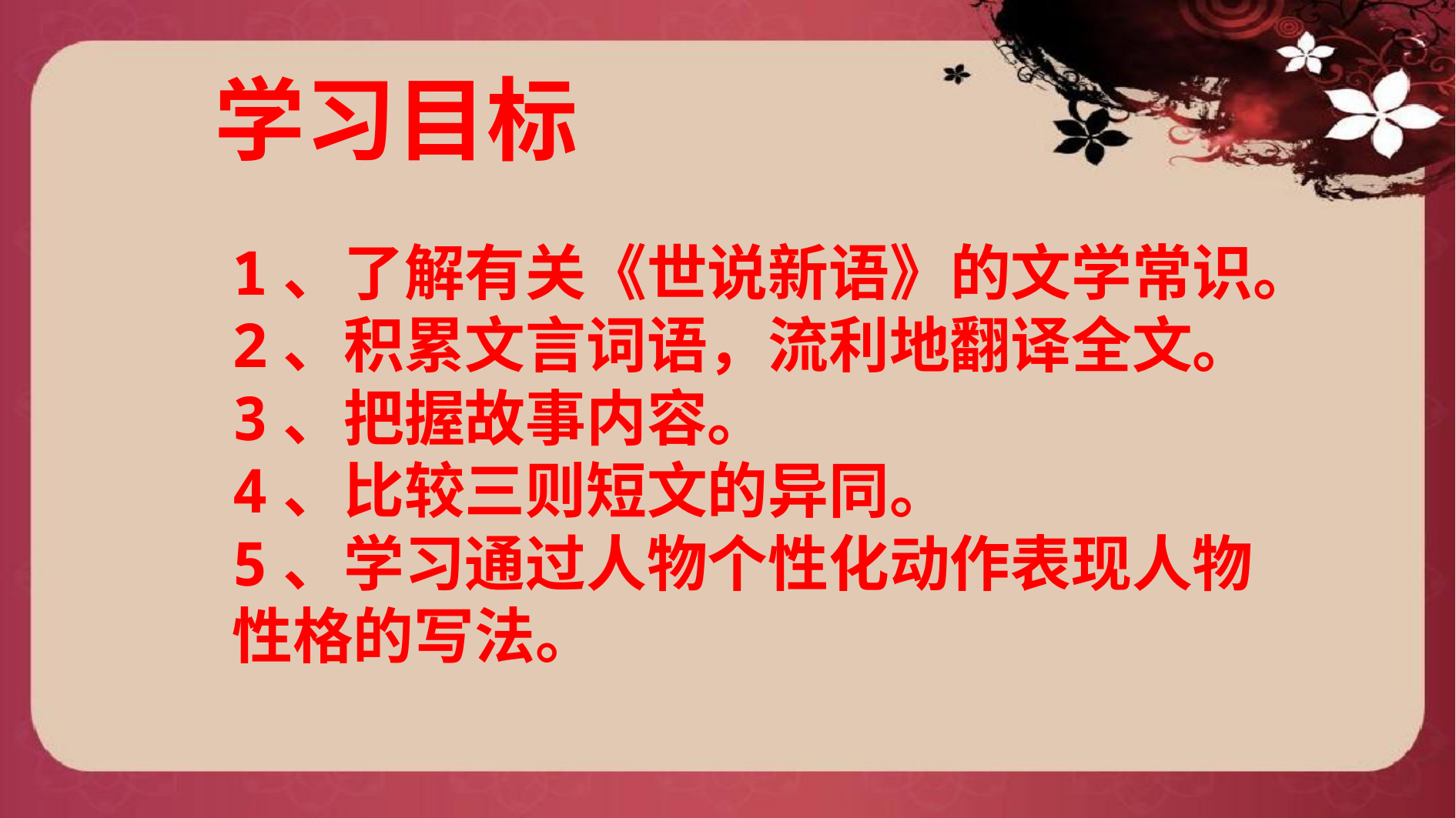

学习目标
1、了解有关《世说新语》的文学常识。
2、积累文言词语，流利地翻译全文。
3、把握故事内容。
4、比较三则短文的异同。
5、学习通过人物个性化动作表现人物性格的写法。